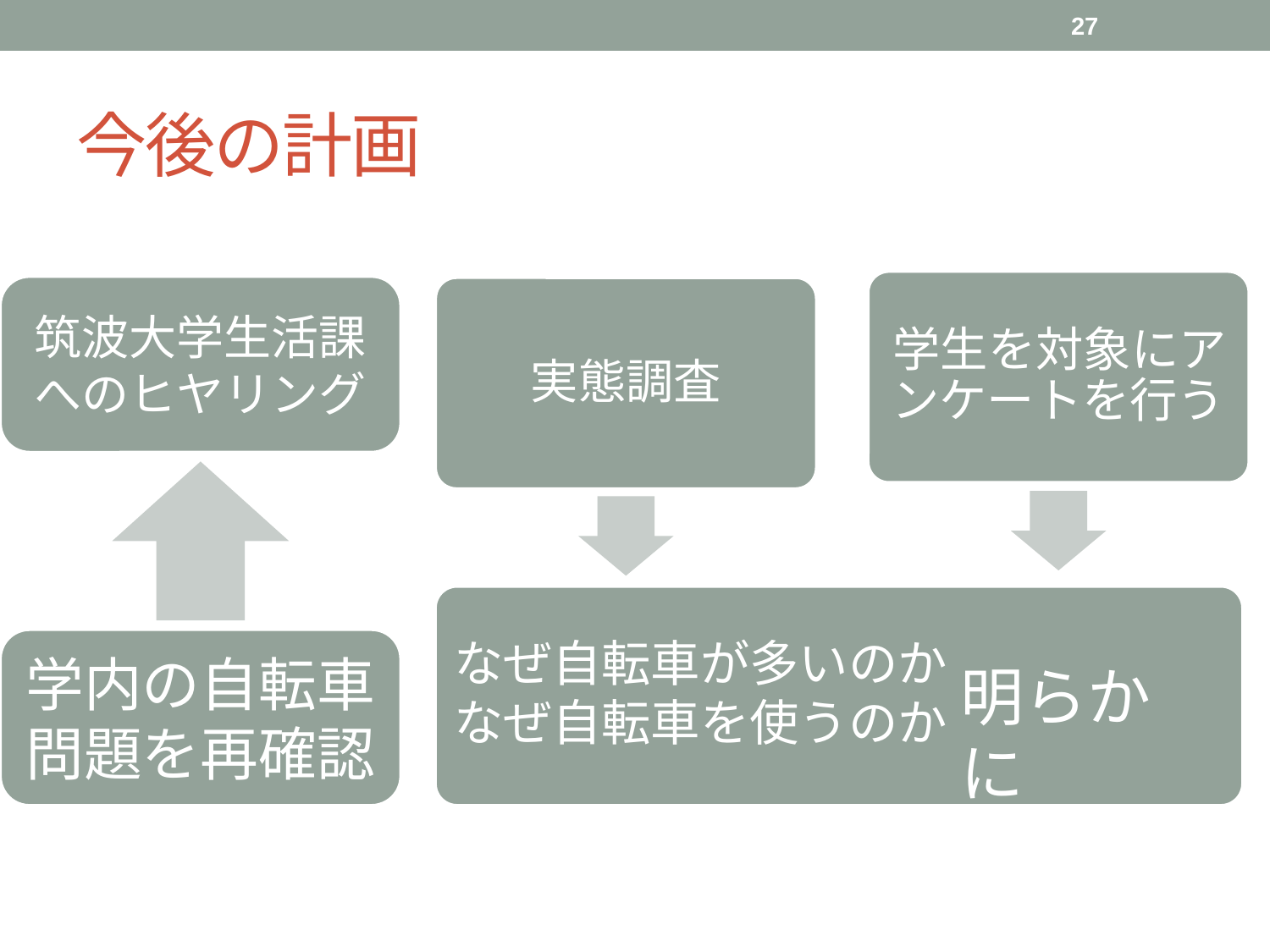

27
# 今後の計画

学生を対象にアンケートを行う
筑波大学生活課へのヒヤリング
学内の自転車
問題を再確認

実態調査

なぜ自転車が多いのか
なぜ自転車を使うのか
明らかに